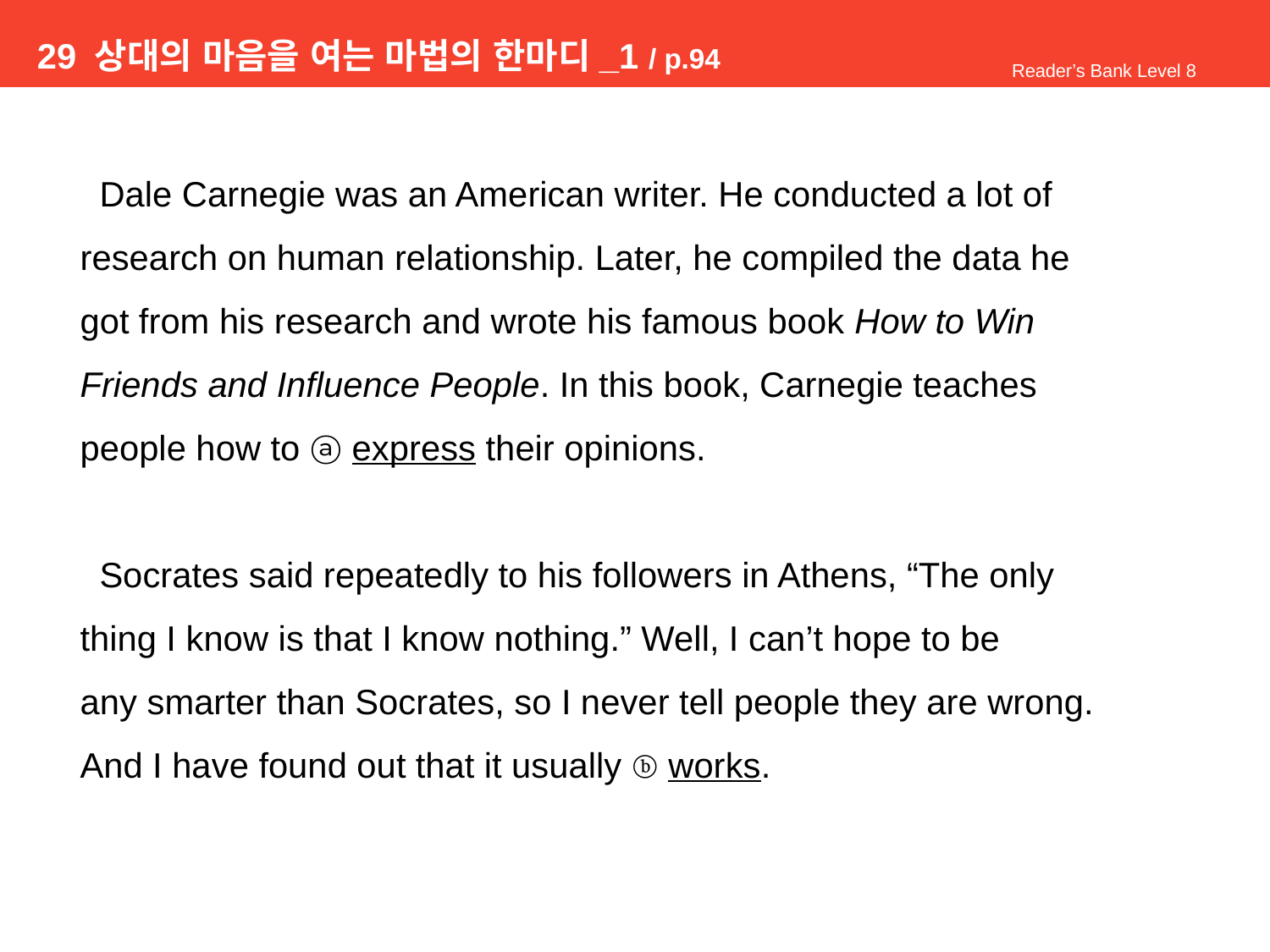

# 29 상대의 마음을 여는 마법의 한마디_1 / p.94
Reader’s Bank Level 8

  Dale Carnegie was an American writer. He conducted a lot of
research on human relationship. Later, he compiled the data he
got from his research and wrote his famous book How to Win
Friends and Influence People. In this book, Carnegie teaches
people how to ⓐ express their opinions.

  Socrates said repeatedly to his followers in Athens, “The only
thing I know is that I know nothing.” Well, I can’t hope to be
any smarter than Socrates, so I never tell people they are wrong.
And I have found out that it usually ⓑ works.